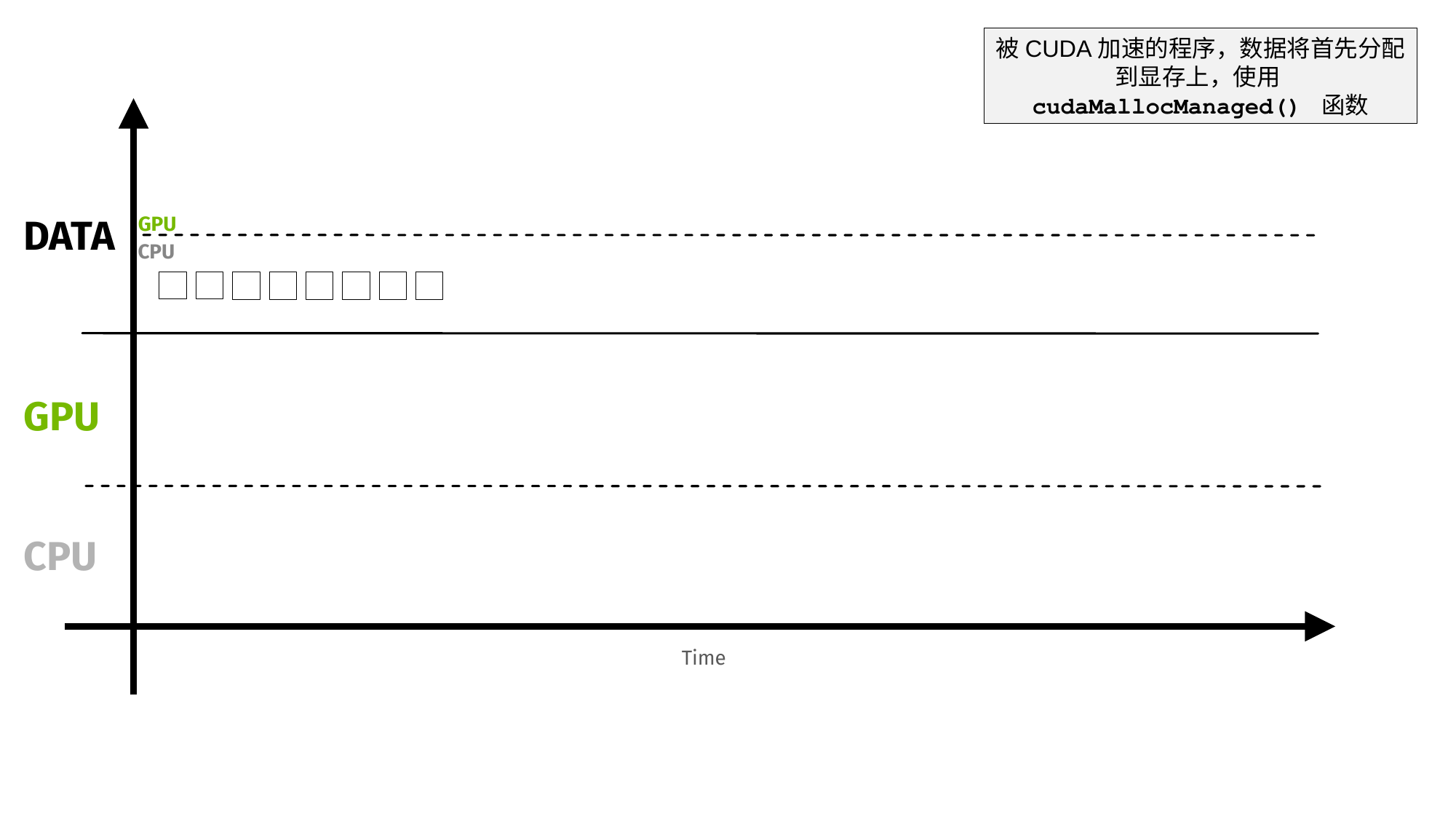

被CUDA加速的程序，数据将首先分配到显存上，使用cudaMallocManaged() 函数
TIME
GPU
DATA
CPU

GPU
CPU
Time